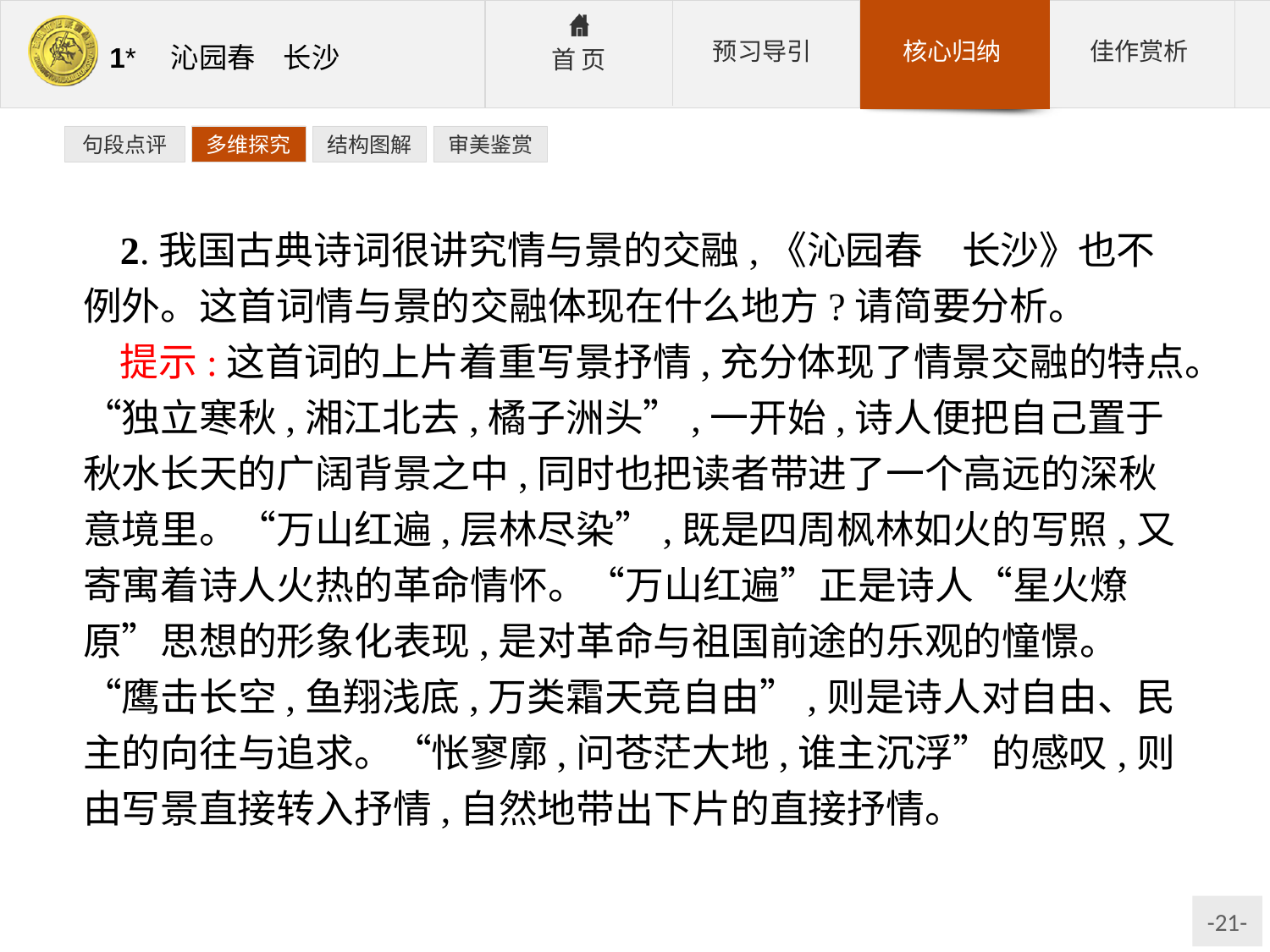

句段点评
多维探究
结构图解
审美鉴赏
2.我国古典诗词很讲究情与景的交融,《沁园春　长沙》也不例外。这首词情与景的交融体现在什么地方?请简要分析。
提示:这首词的上片着重写景抒情,充分体现了情景交融的特点。“独立寒秋,湘江北去,橘子洲头”,一开始,诗人便把自己置于秋水长天的广阔背景之中,同时也把读者带进了一个高远的深秋意境里。“万山红遍,层林尽染”,既是四周枫林如火的写照,又寄寓着诗人火热的革命情怀。“万山红遍”正是诗人“星火燎原”思想的形象化表现,是对革命与祖国前途的乐观的憧憬。“鹰击长空,鱼翔浅底,万类霜天竞自由”,则是诗人对自由、民主的向往与追求。“怅寥廓,问苍茫大地,谁主沉浮”的感叹,则由写景直接转入抒情,自然地带出下片的直接抒情。